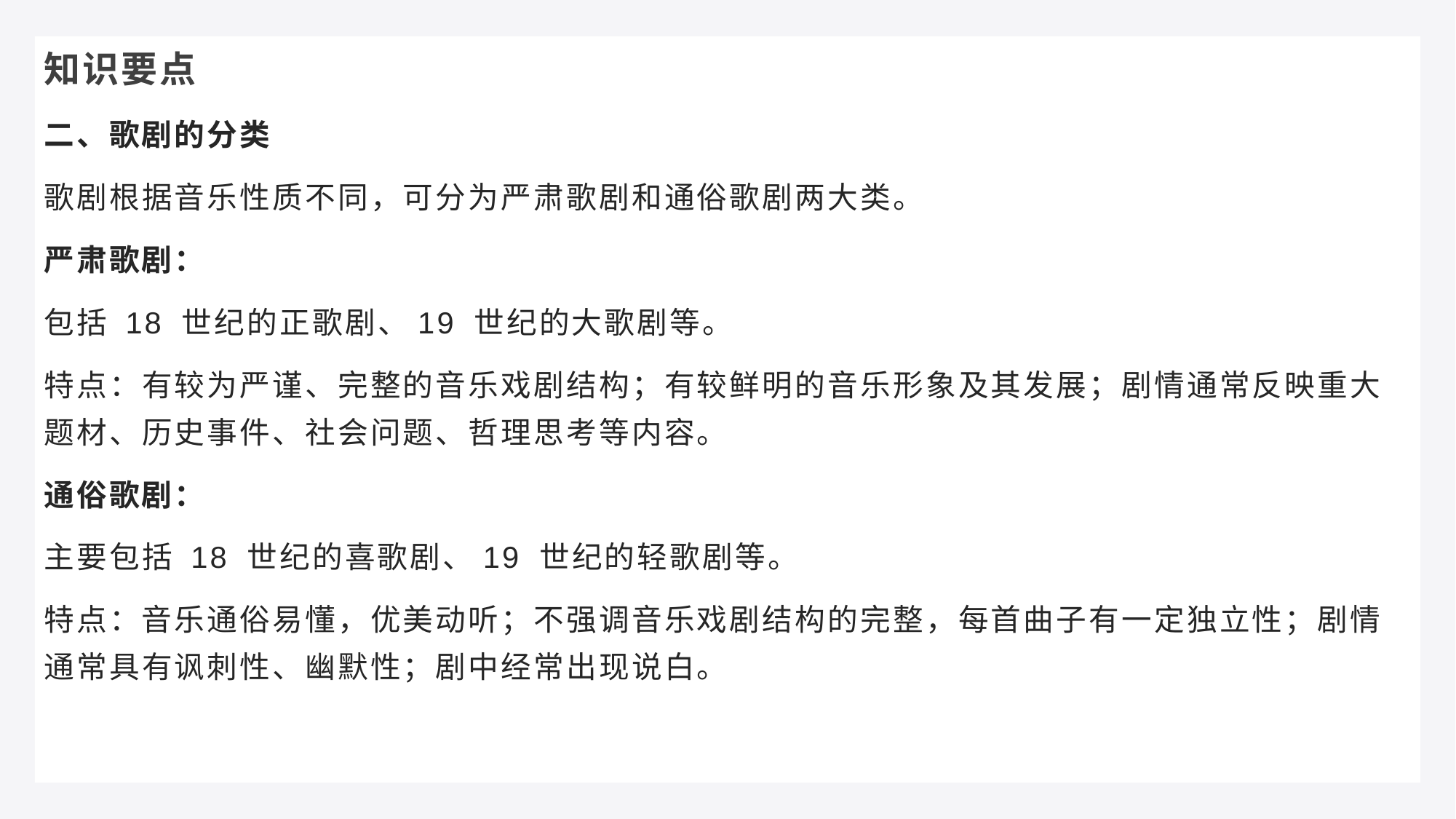

知识要点
二、歌剧的分类
歌剧根据音乐性质不同，可分为严肃歌剧和通俗歌剧两大类。
严肃歌剧：
包括 18 世纪的正歌剧、19 世纪的大歌剧等。
特点：有较为严谨、完整的音乐戏剧结构；有较鲜明的音乐形象及其发展；剧情通常反映重大题材、历史事件、社会问题、哲理思考等内容。
通俗歌剧：
主要包括 18 世纪的喜歌剧、19 世纪的轻歌剧等。
特点：音乐通俗易懂，优美动听；不强调音乐戏剧结构的完整，每首曲子有一定独立性；剧情通常具有讽刺性、幽默性；剧中经常出现说白。